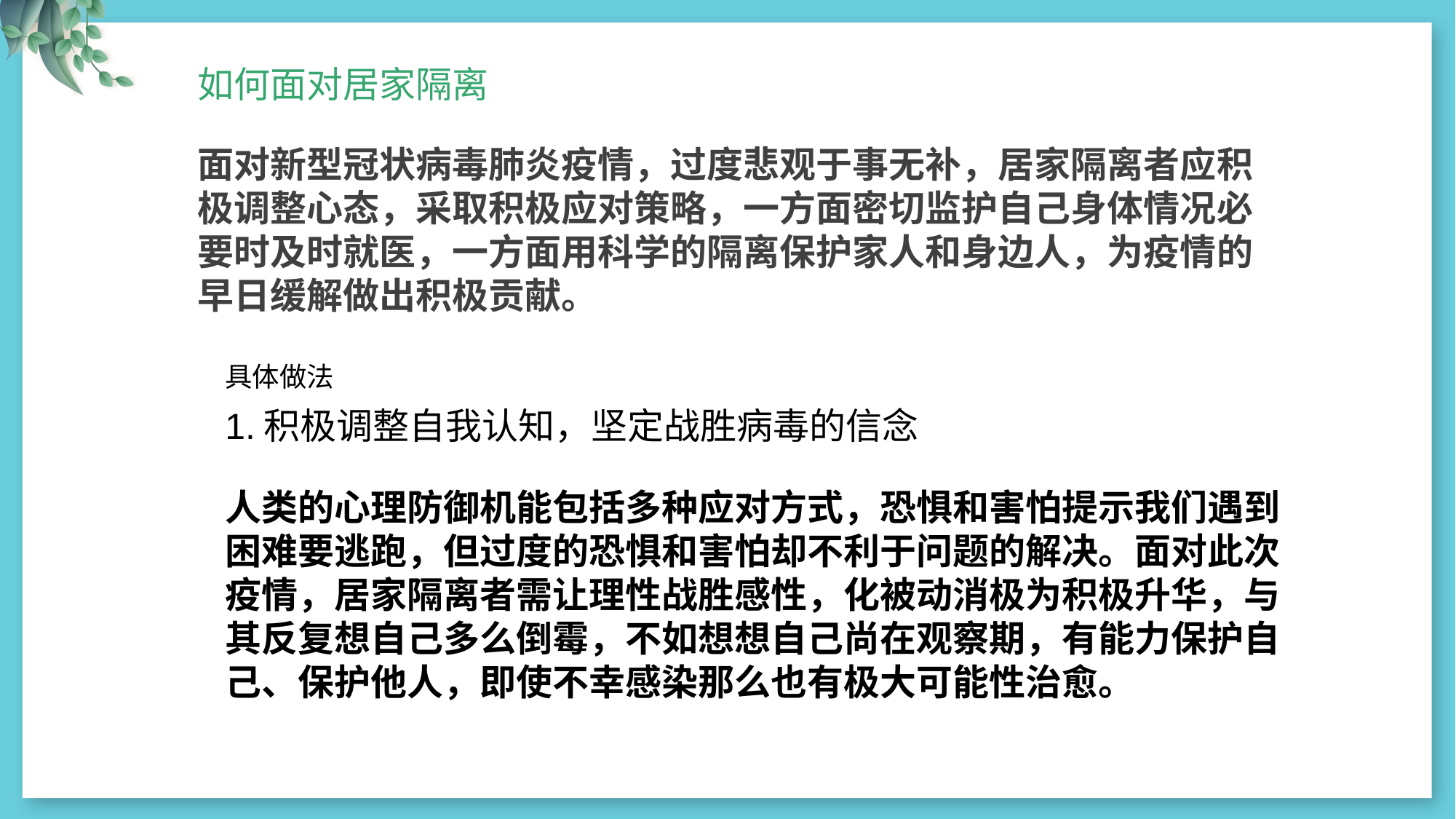

如何面对居家隔离
面对新型冠状病毒肺炎疫情，过度悲观于事无补，居家隔离者应积极调整心态，采取积极应对策略，一方面密切监护自己身体情况必要时及时就医，一方面用科学的隔离保护家人和身边人，为疫情的早日缓解做出积极贡献。
具体做法
1.积极调整自我认知，坚定战胜病毒的信念
人类的心理防御机能包括多种应对方式，恐惧和害怕提示我们遇到困难要逃跑，但过度的恐惧和害怕却不利于问题的解决。面对此次疫情，居家隔离者需让理性战胜感性，化被动消极为积极升华，与其反复想自己多么倒霉，不如想想自己尚在观察期，有能力保护自己、保护他人，即使不幸感染那么也有极大可能性治愈。